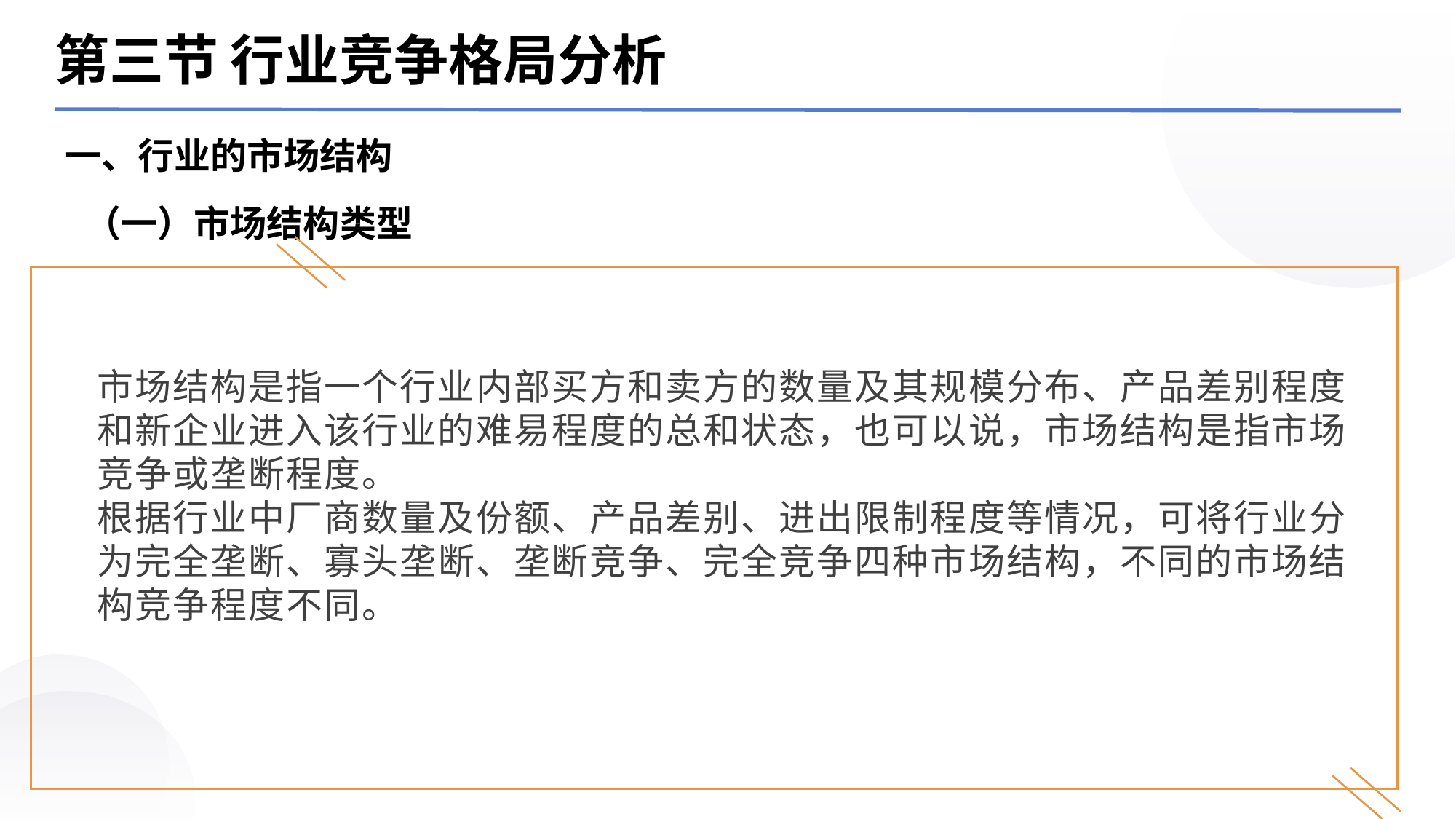

第三节 行业竞争格局分析
一、行业的市场结构
（一）市场结构类型

市场结构是指一个行业内部买方和卖方的数量及其规模分布、产品差别程度和新企业进入该行业的难易程度的总和状态，也可以说，市场结构是指市场竞争或垄断程度。
根据行业中厂商数量及份额、产品差别、进出限制程度等情况，可将行业分为完全垄断、寡头垄断、垄断竞争、完全竞争四种市场结构，不同的市场结构竞争程度不同。